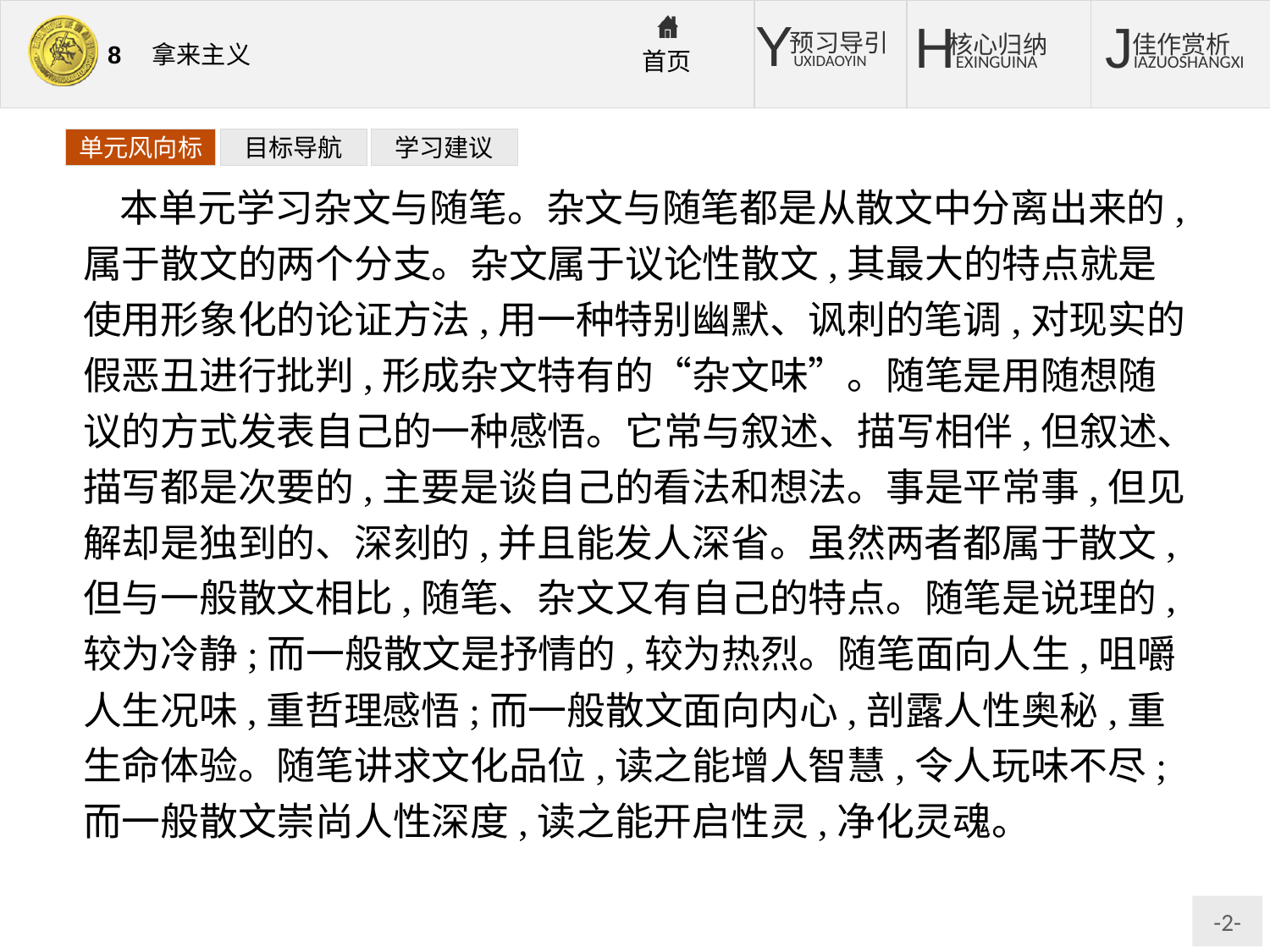

单元风向标
目标导航
学习建议
本单元学习杂文与随笔。杂文与随笔都是从散文中分离出来的,属于散文的两个分支。杂文属于议论性散文,其最大的特点就是使用形象化的论证方法,用一种特别幽默、讽刺的笔调,对现实的假恶丑进行批判,形成杂文特有的“杂文味”。随笔是用随想随议的方式发表自己的一种感悟。它常与叙述、描写相伴,但叙述、描写都是次要的,主要是谈自己的看法和想法。事是平常事,但见解却是独到的、深刻的,并且能发人深省。虽然两者都属于散文,但与一般散文相比,随笔、杂文又有自己的特点。随笔是说理的,较为冷静;而一般散文是抒情的,较为热烈。随笔面向人生,咀嚼人生况味,重哲理感悟;而一般散文面向内心,剖露人性奥秘,重生命体验。随笔讲求文化品位,读之能增人智慧,令人玩味不尽;而一般散文崇尚人性深度,读之能开启性灵,净化灵魂。